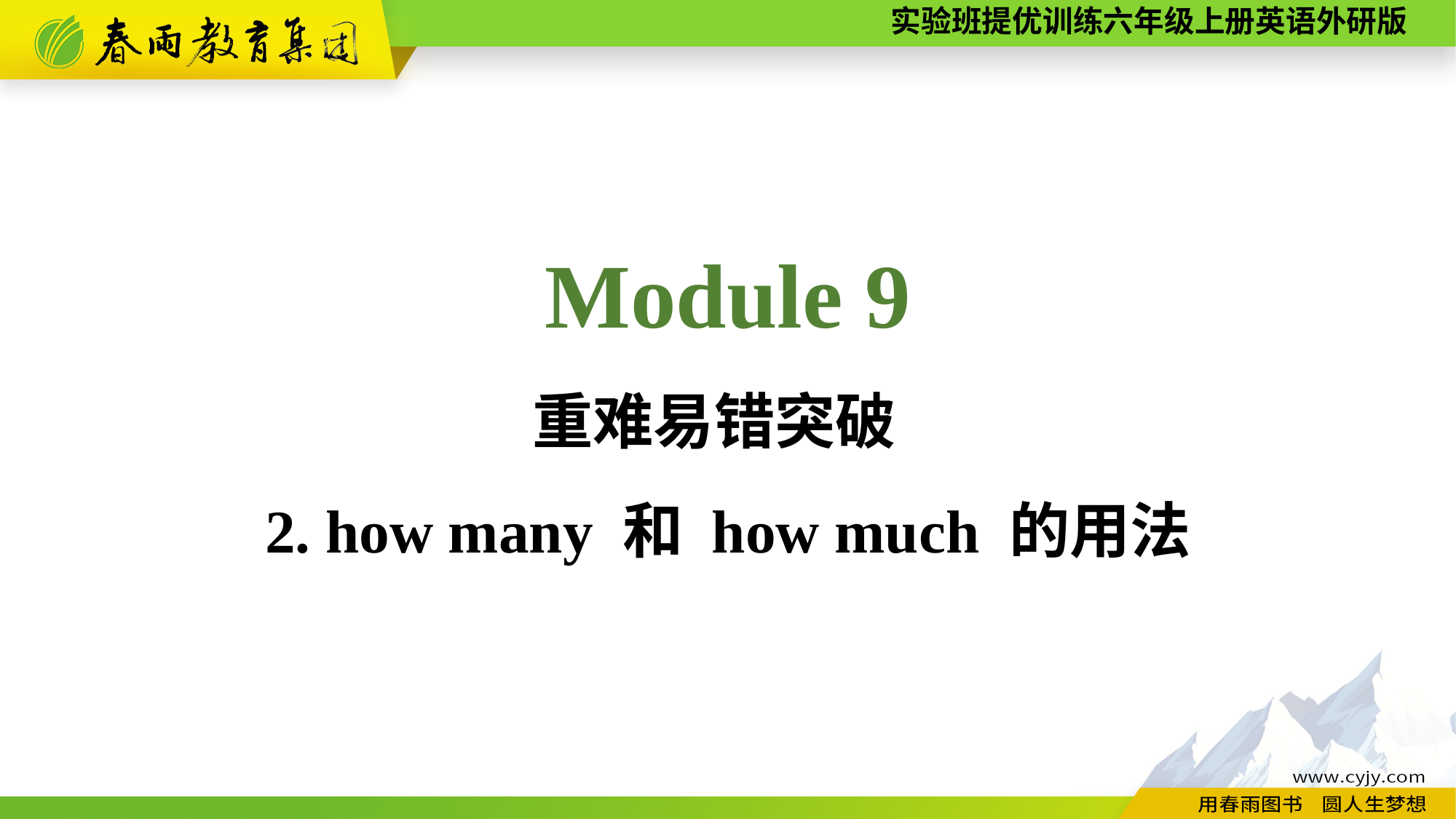

Module 9
重难易错突破
2. how many 和 how much 的用法